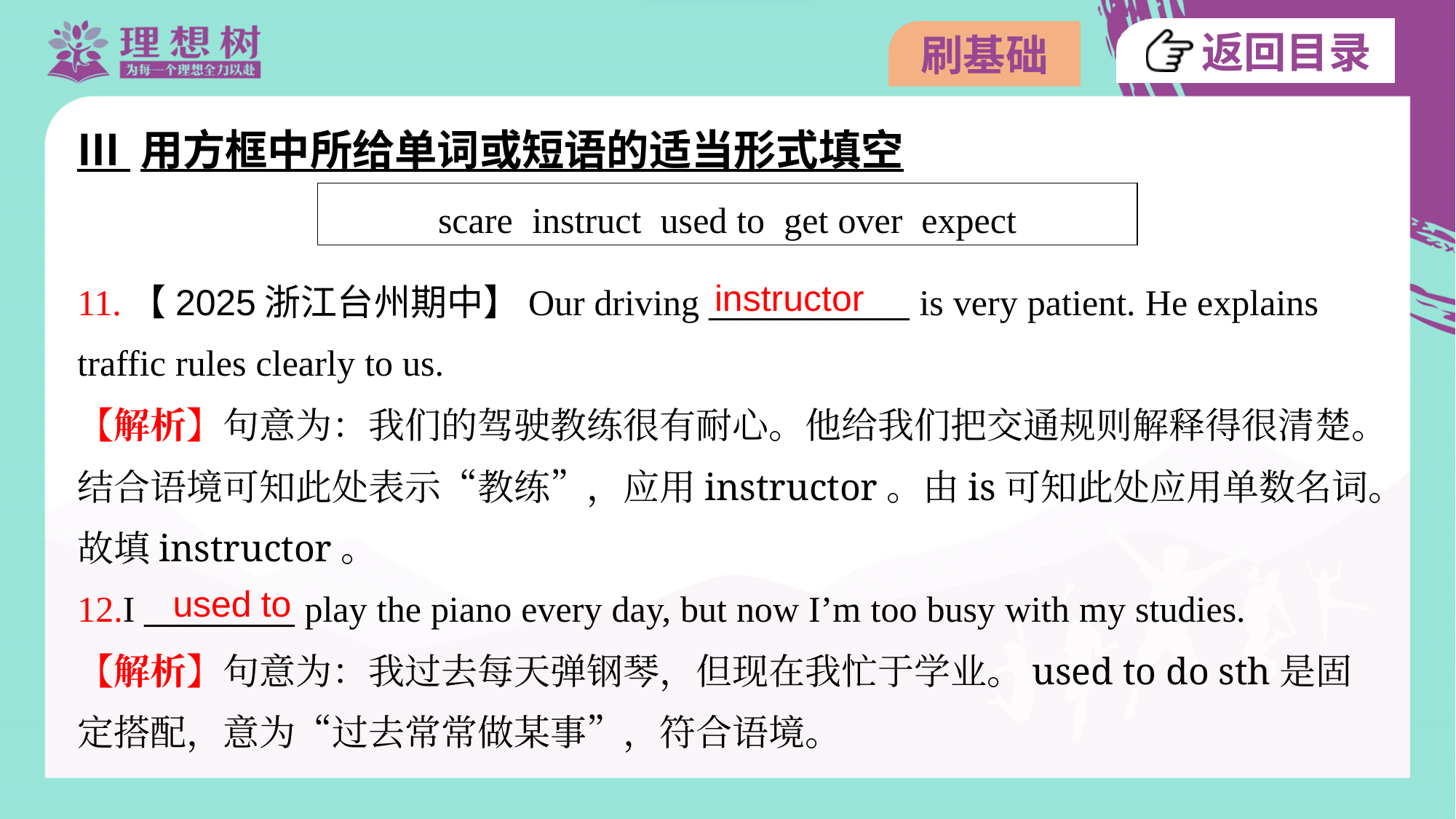

Ⅲ 用方框中所给单词或短语的适当形式填空
| scare instruct used to get over expect |
| --- |
instructor
11.【2025浙江台州期中】Our driving ____________ is very patient. He explains
traffic rules clearly to us.
【解析】句意为：我们的驾驶教练很有耐心。他给我们把交通规则解释得很清楚。
结合语境可知此处表示“教练”，应用instructor。由is可知此处应用单数名词。
故填instructor。
used to
12.I _________ play the piano every day, but now I’m too busy with my studies.
【解析】句意为：我过去每天弹钢琴，但现在我忙于学业。used to do sth是固
定搭配，意为“过去常常做某事”，符合语境。